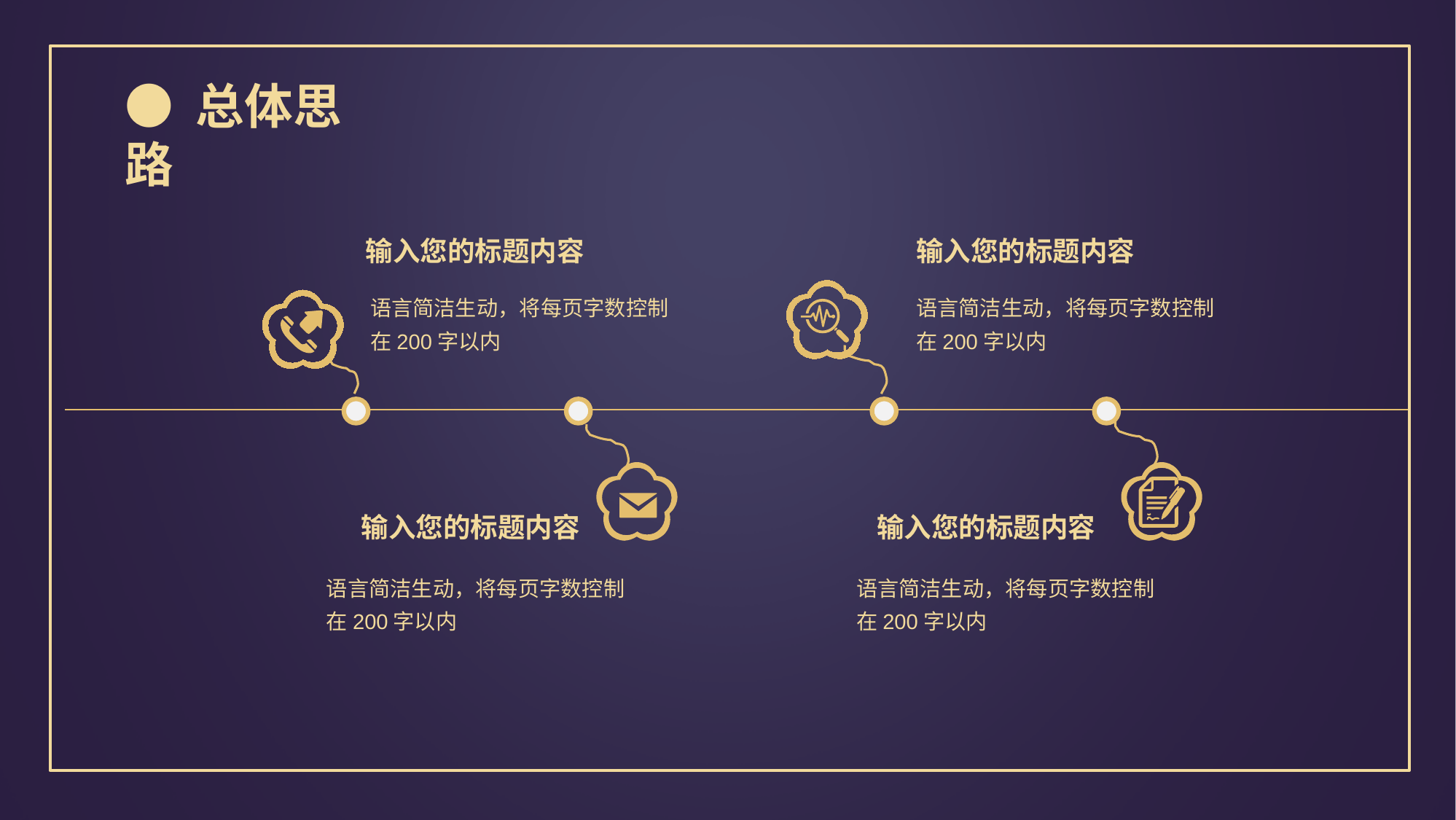

● 总体思路
输入您的标题内容
输入您的标题内容

语言简洁生动，将每页字数控制在200字以内
语言简洁生动，将每页字数控制在200字以内
输入您的标题内容
输入您的标题内容
语言简洁生动，将每页字数控制在200字以内
语言简洁生动，将每页字数控制在200字以内